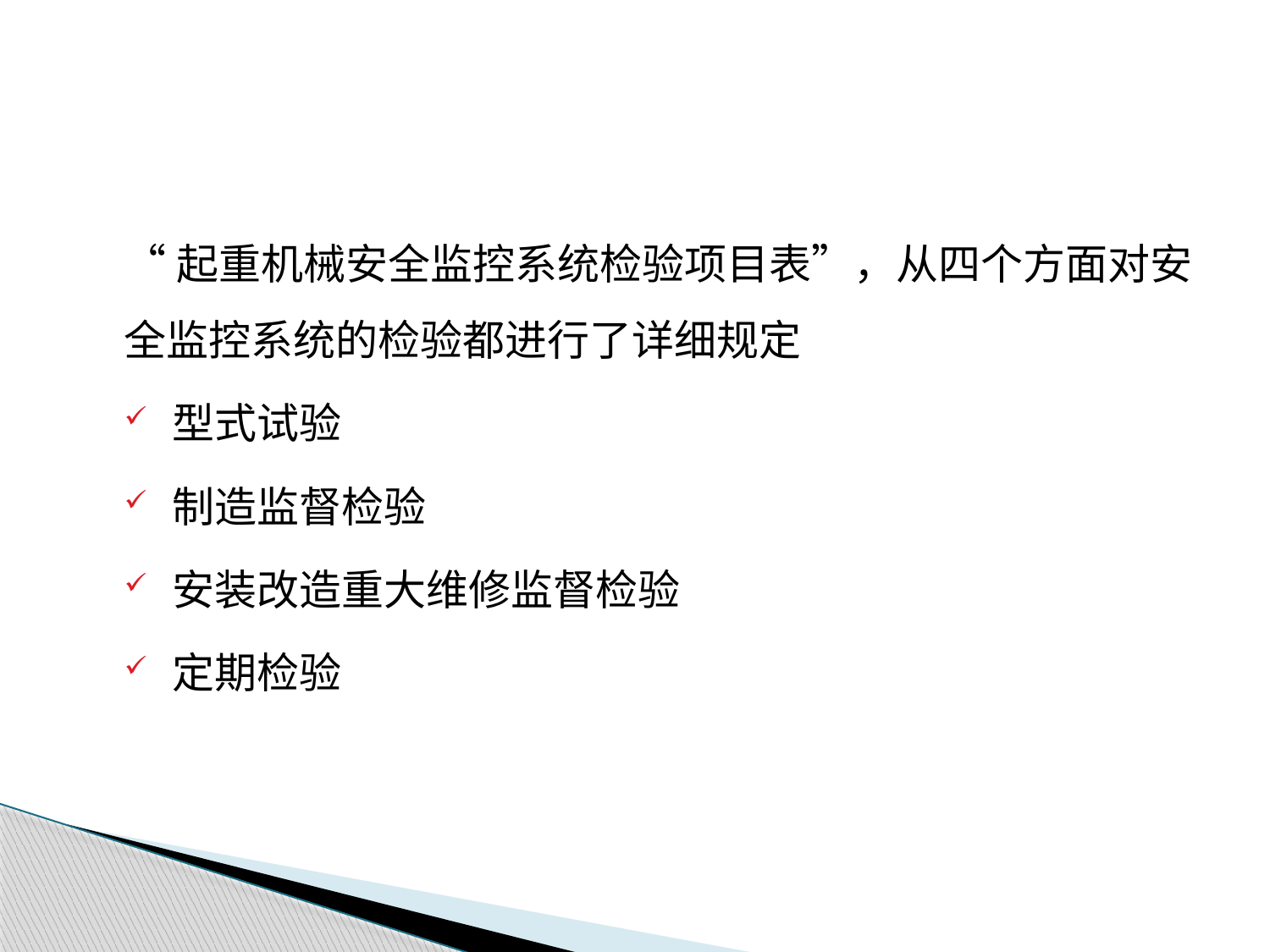

#
“起重机械安全监控系统检验项目表”，从四个方面对安全监控系统的检验都进行了详细规定
型式试验
制造监督检验
安装改造重大维修监督检验
定期检验